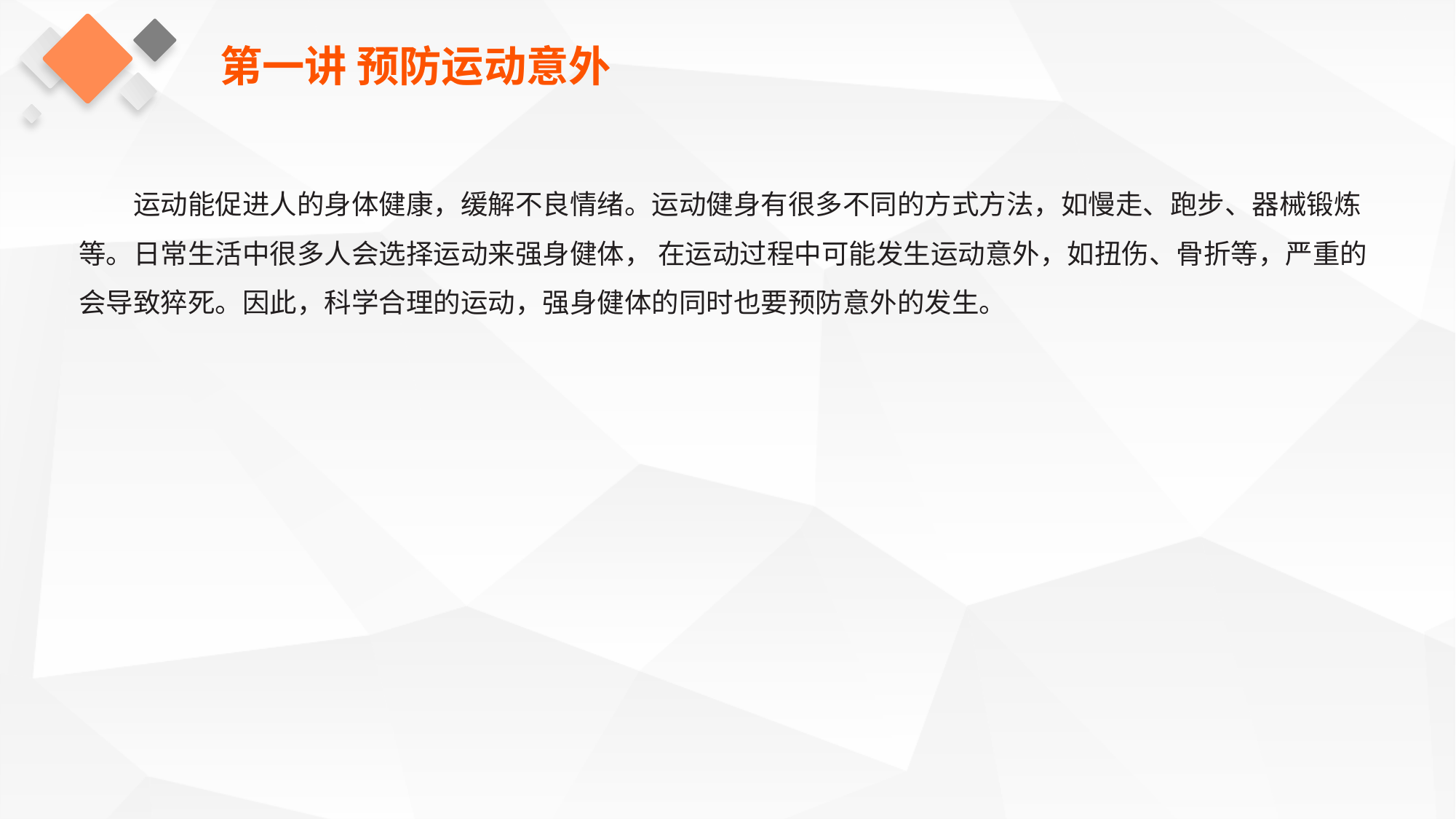

第一讲 预防运动意外
运动能促进人的身体健康，缓解不良情绪。运动健身有很多不同的方式方法，如慢走、跑步、器械锻炼等。日常生活中很多人会选择运动来强身健体， 在运动过程中可能发生运动意外，如扭伤、骨折等，严重的会导致猝死。因此，科学合理的运动，强身健体的同时也要预防意外的发生。